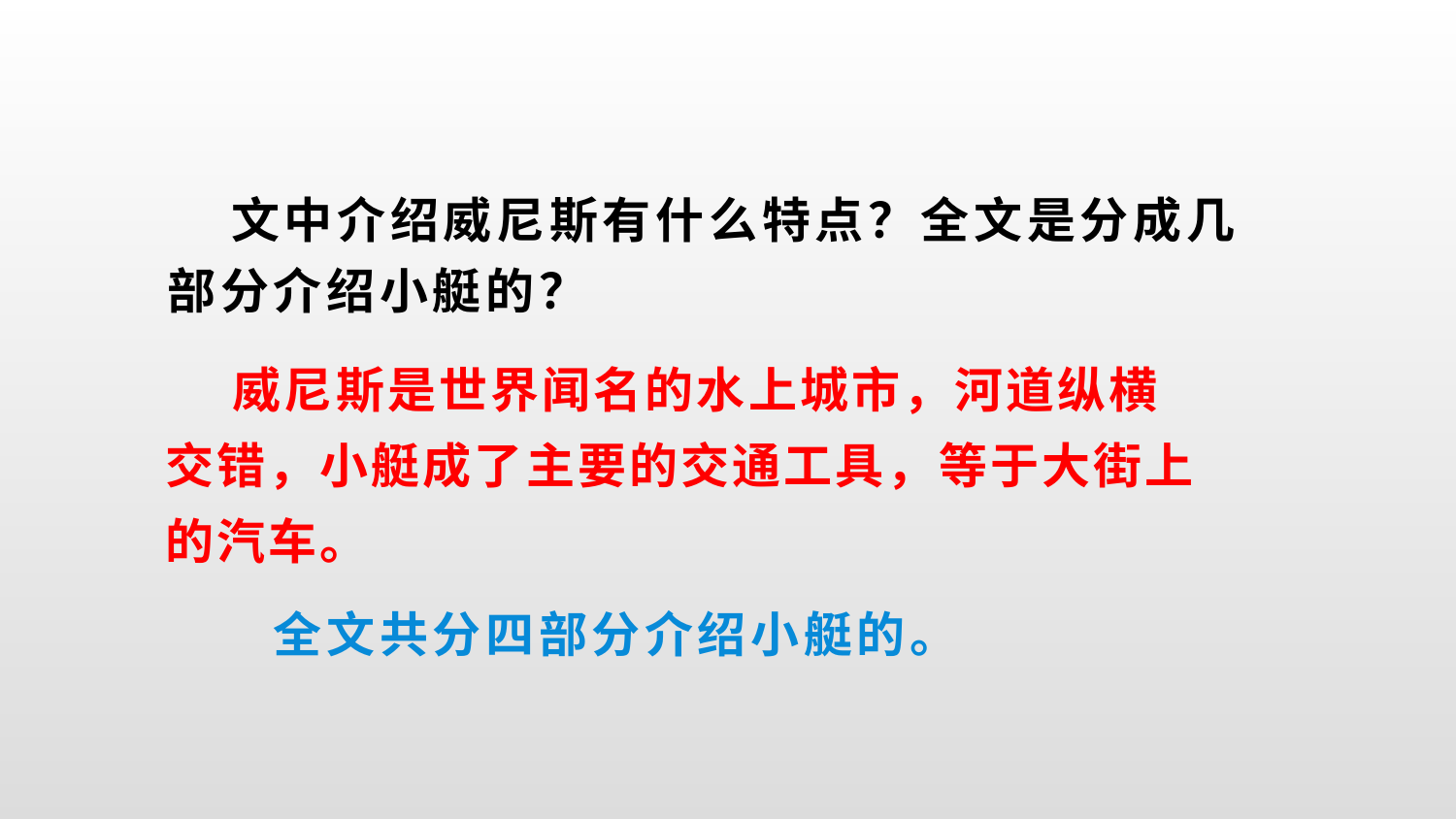

文中介绍威尼斯有什么特点？全文是分成几部分介绍小艇的？
    威尼斯是世界闻名的水上城市，河道纵横交错，小艇成了主要的交通工具，等于大街上的汽车。
全文共分四部分介绍小艇的。